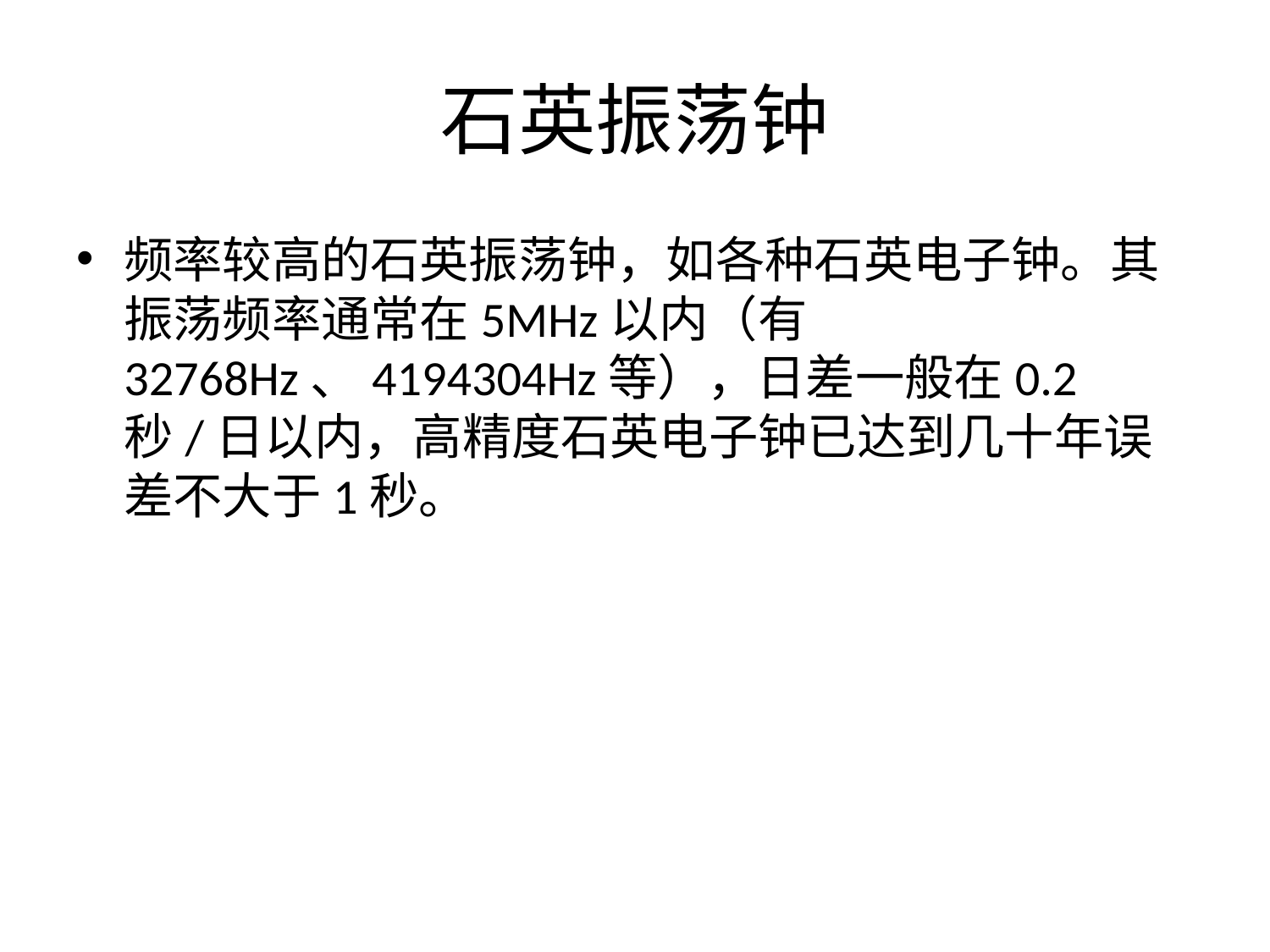

# 石英振荡钟
频率较高的石英振荡钟，如各种石英电子钟。其振荡频率通常在5MHz以内（有32768Hz、4194304Hz等），日差一般在0.2秒/日以内，高精度石英电子钟已达到几十年误差不大于1秒。